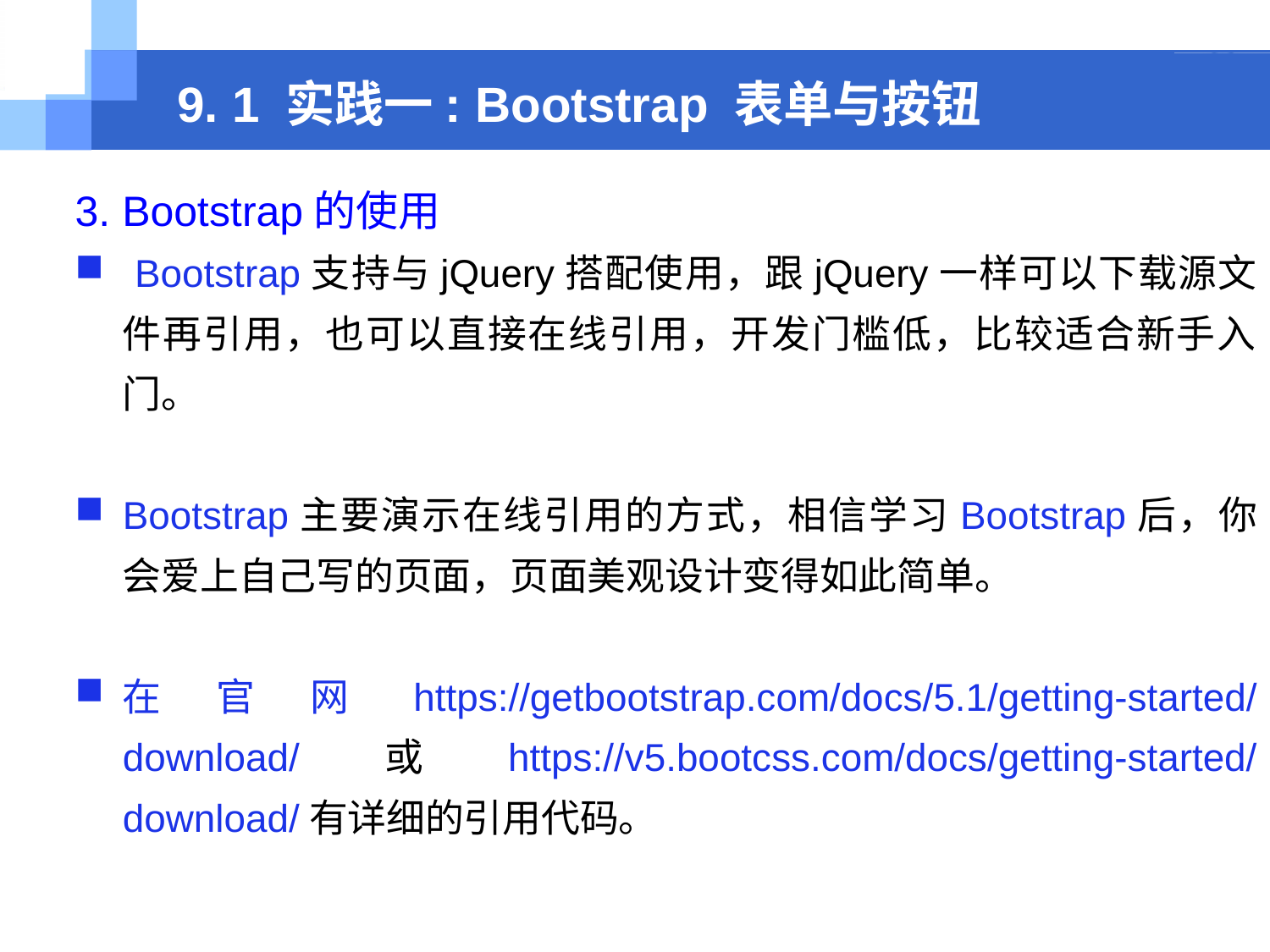

9. 1 实践一: Bootstrap 表单与按钮
3. Bootstrap的使用
 Bootstrap支持与jQuery搭配使用，跟jQuery一样可以下载源文件再引用，也可以直接在线引用，开发门槛低，比较适合新手入门。

Bootstrap主要演示在线引用的方式，相信学习Bootstrap后，你会爱上自己写的页面，页面美观设计变得如此简单。

在官网https://getbootstrap.com/docs/5.1/getting-started/download/或https://v5.bootcss.com/docs/getting-started/download/有详细的引用代码。